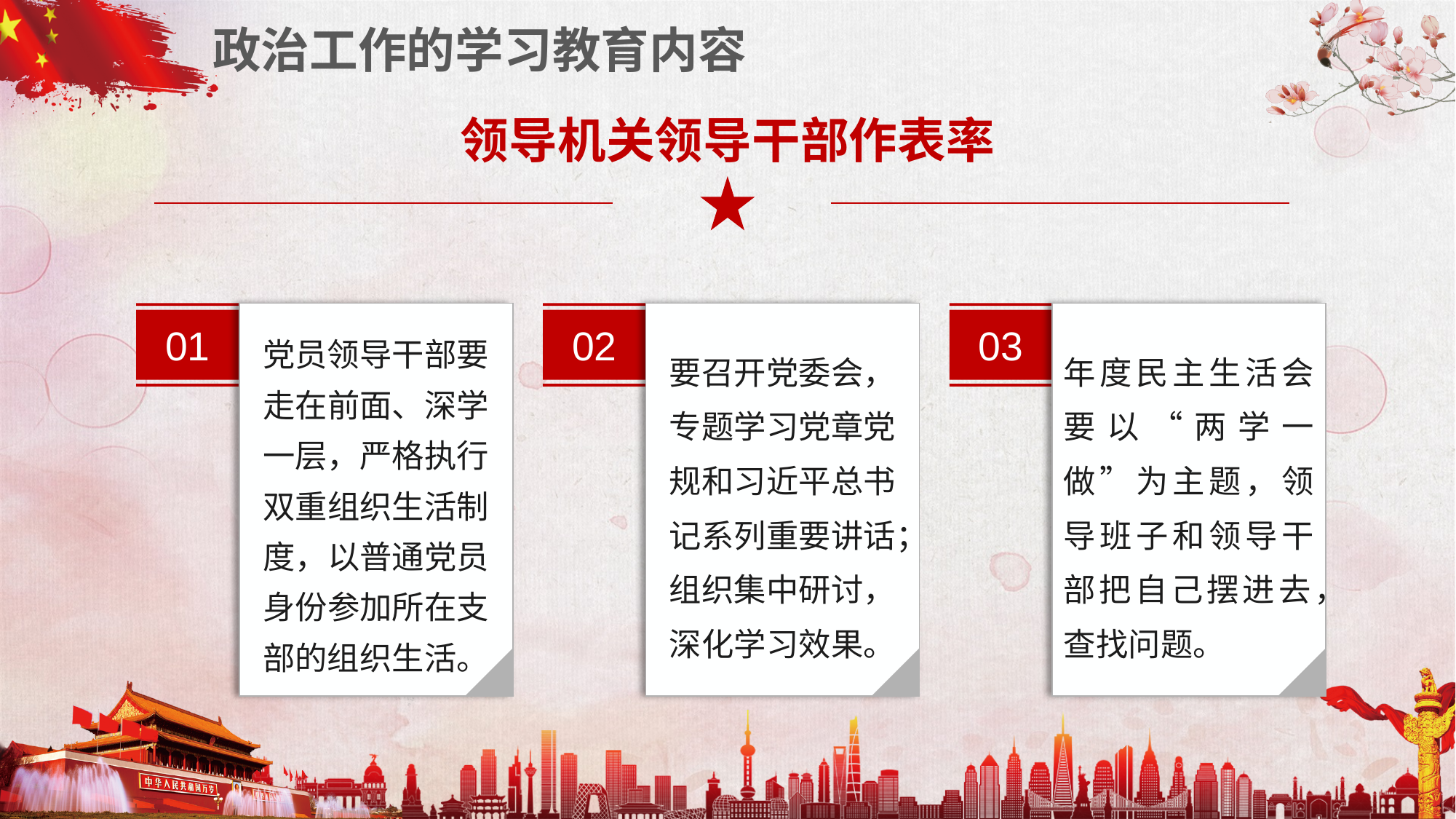

政治工作的学习教育内容
领导机关领导干部作表率

01
党员领导干部要走在前面、深学一层，严格执行双重组织生活制度，以普通党员身份参加所在支部的组织生活。

02
要召开党委会，专题学习党章党规和习近平总书记系列重要讲话；组织集中研讨，深化学习效果。

03
年度民主生活会要以“两学一做”为主题，领导班子和领导干部把自己摆进去，查找问题。